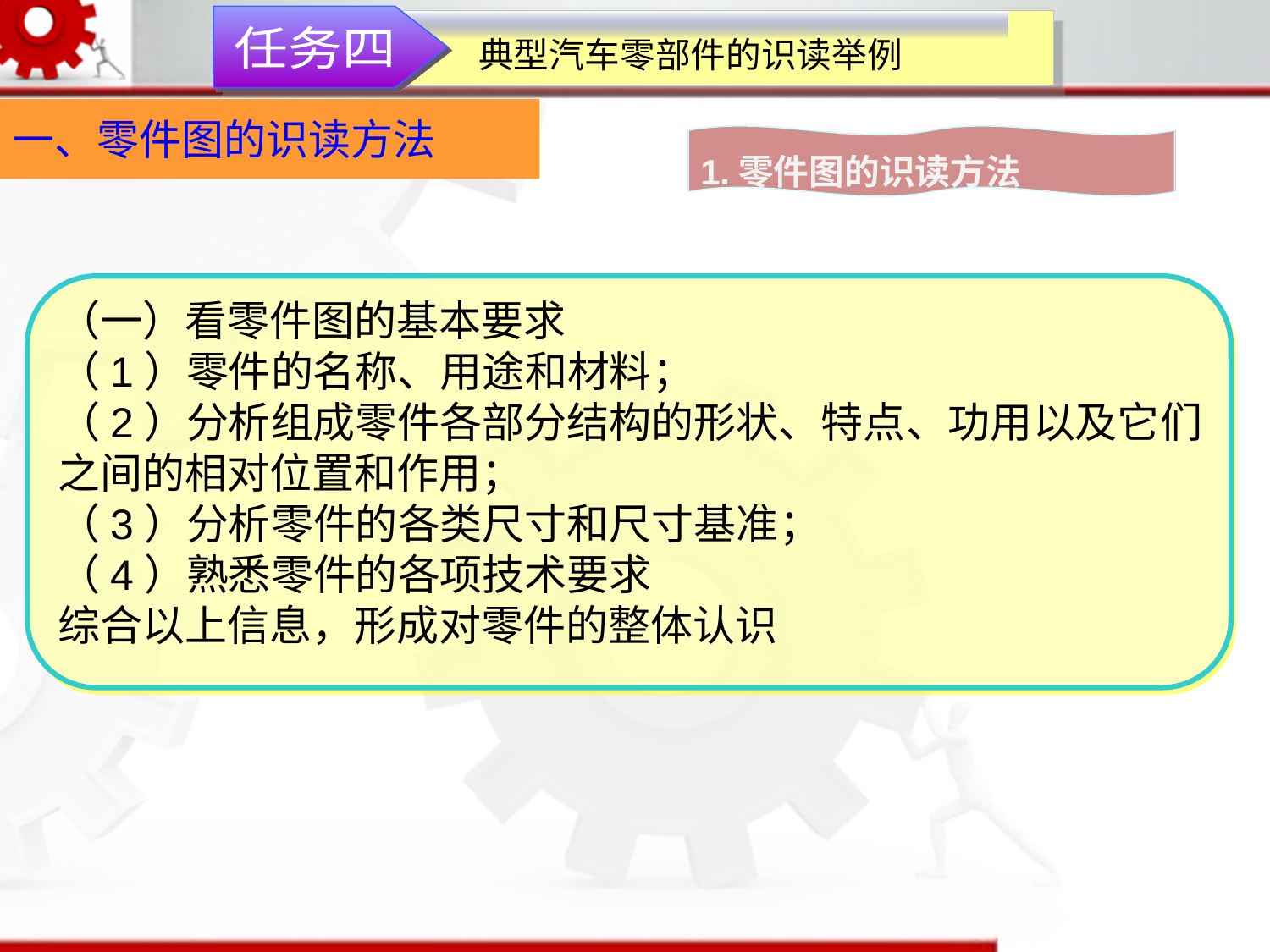

典型汽车零部件的识读举例
任务四
一、零件图的识读方法

1.零件图的识读方法

（一）看零件图的基本要求
（1）零件的名称、用途和材料；
（2）分析组成零件各部分结构的形状、特点、功用以及它们之间的相对位置和作用；
（3）分析零件的各类尺寸和尺寸基准；
（4）熟悉零件的各项技术要求
综合以上信息，形成对零件的整体认识